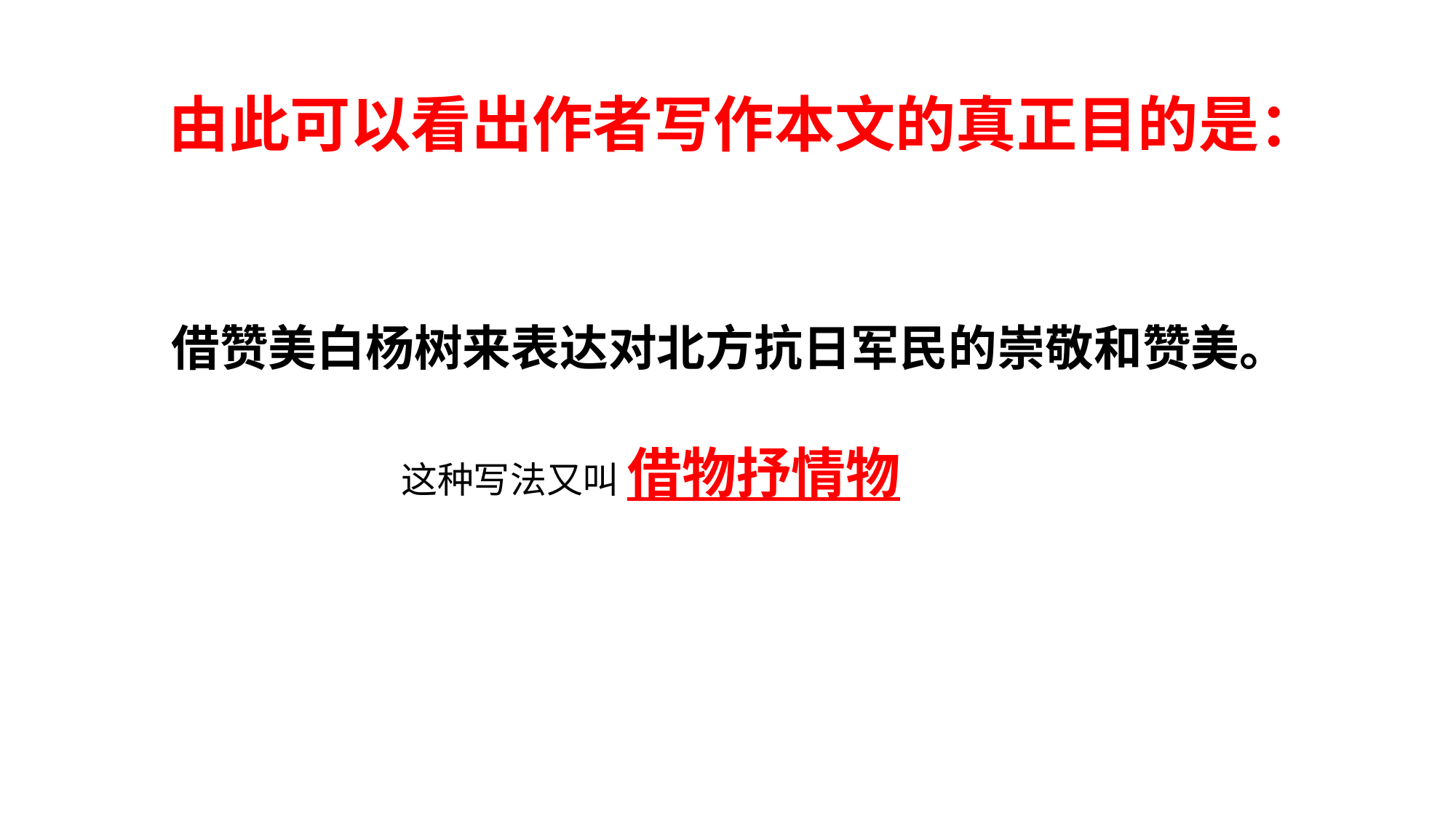

# 由此可以看出作者写作本文的真正目的是：
借赞美白杨树来表达对北方抗日军民的崇敬和赞美。

                           这种写法又叫 借物抒情物